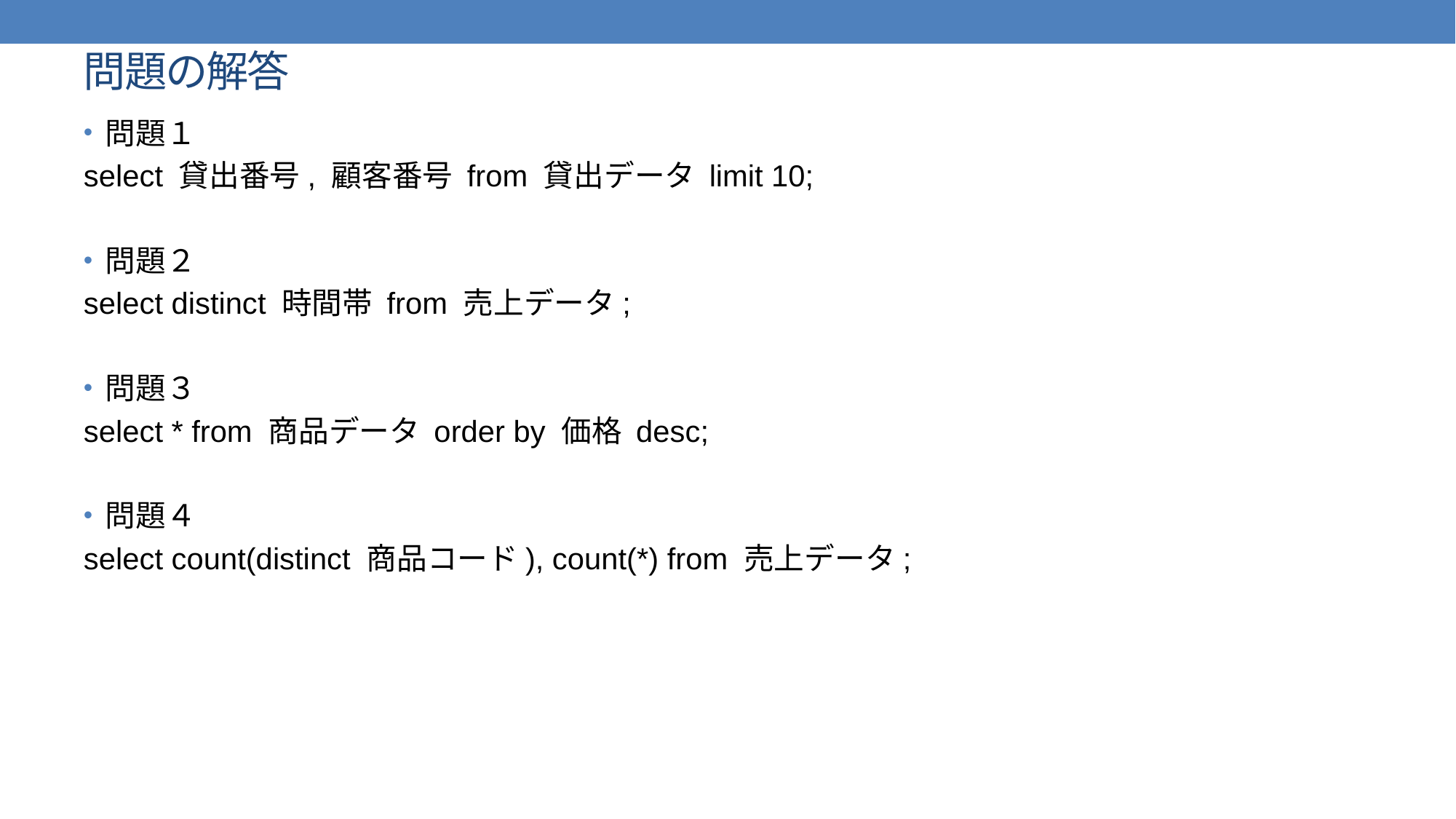

# 問題の解答
問題１
select 貸出番号, 顧客番号 from 貸出データ limit 10;

問題２
select distinct 時間帯 from 売上データ;

問題３
select * from 商品データ order by 価格 desc;

問題４
select count(distinct 商品コード), count(*) from 売上データ;